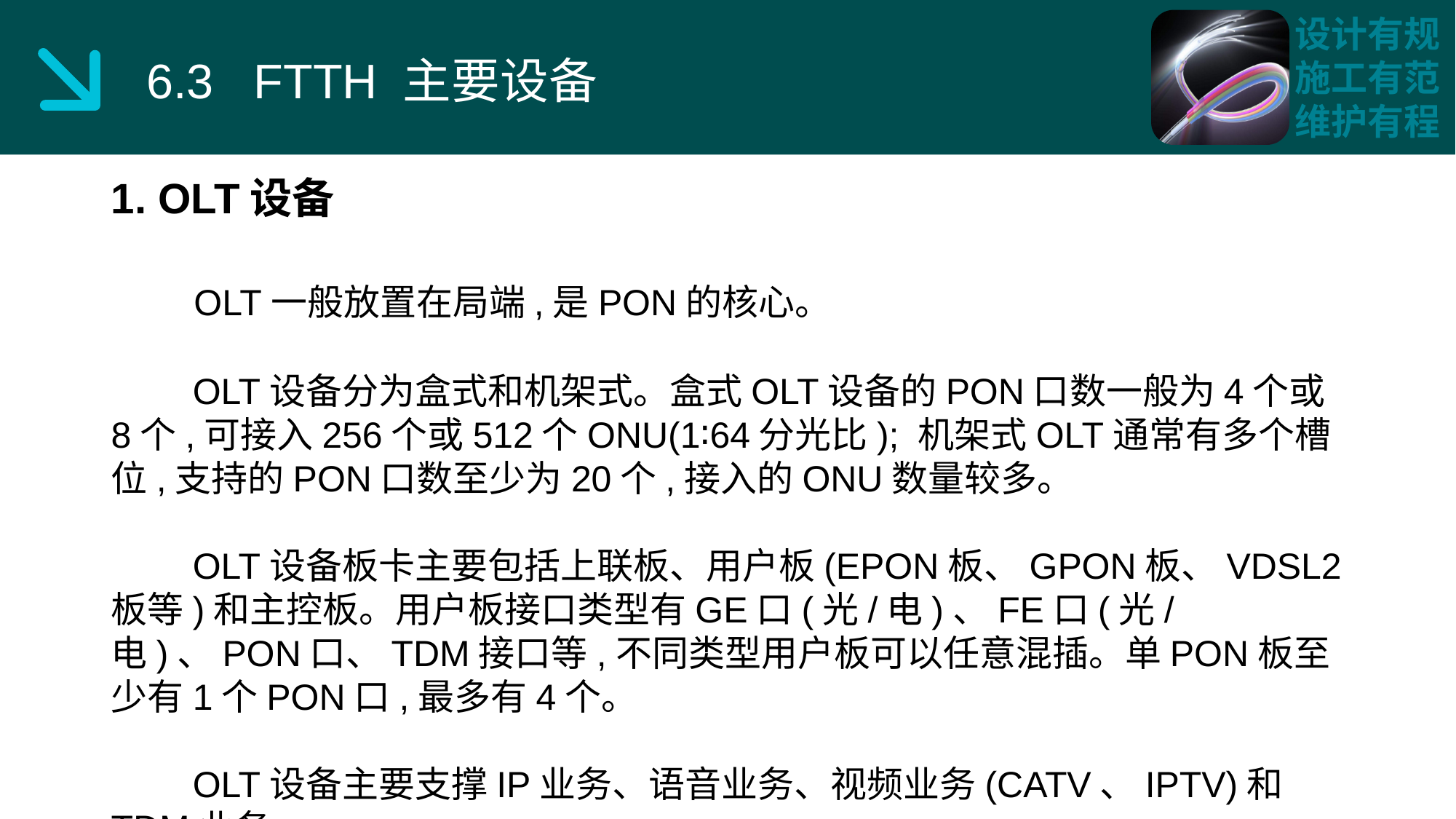

6.3   FTTH 主要设备

1. OLT设备

       OLT一般放置在局端,是PON的核心。

        OLT设备分为盒式和机架式。盒式OLT设备的PON口数一般为4个或8个,可接入256个或512个ONU(1∶64分光比); 机架式OLT通常有多个槽位,支持的PON口数至少为20个,接入的ONU数量较多。

        OLT设备板卡主要包括上联板、用户板(EPON板、GPON板、VDSL2板等)和主控板。用户板接口类型有GE口(光/电)、FE口(光/电)、PON口、TDM接口等,不同类型用户板可以任意混插。单PON板至少有1个PON口,最多有4个。

        OLT设备主要支撑IP业务、语音业务、视频业务(CATV、IPTV)和TDM业务。